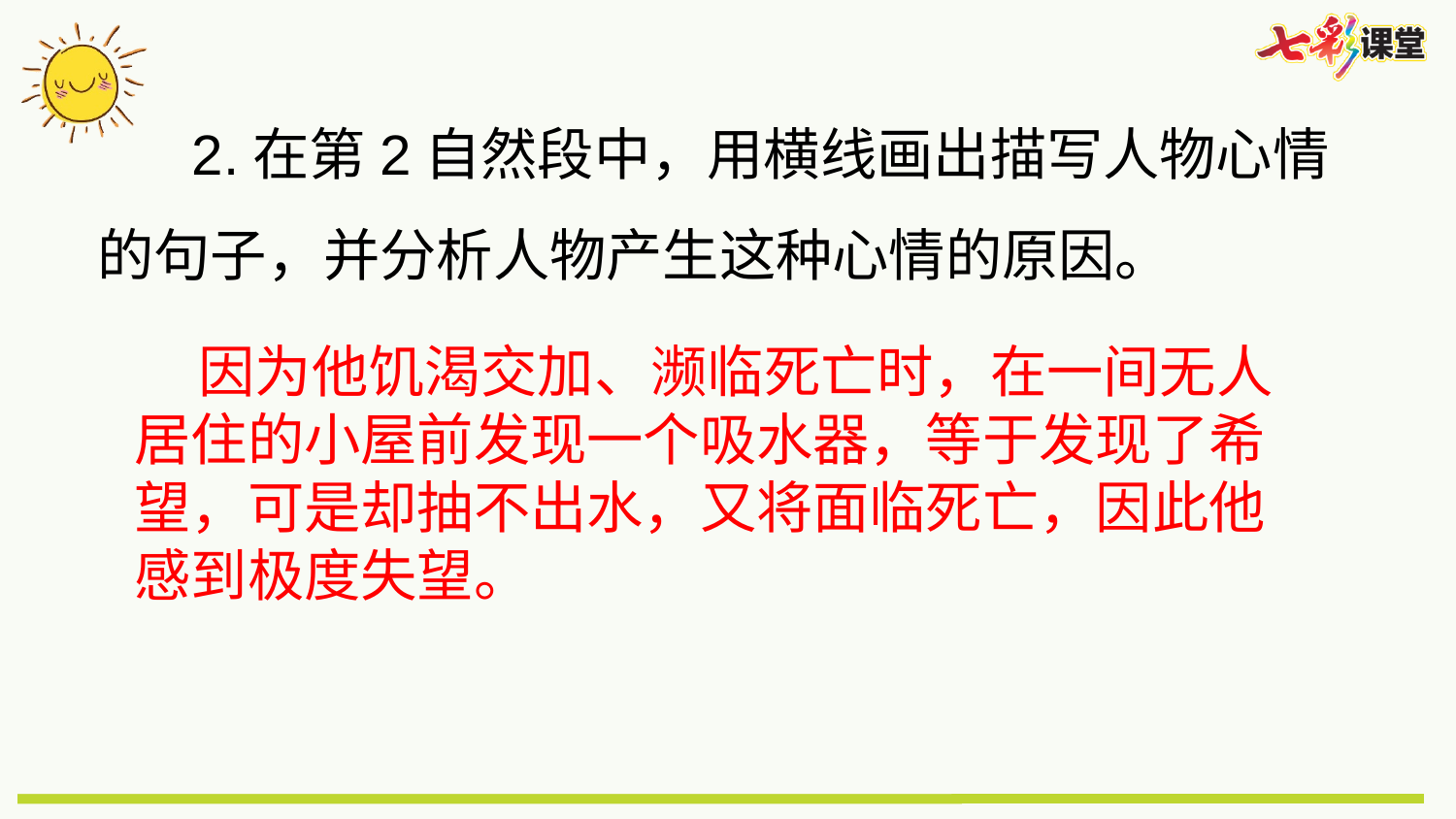

2.在第2自然段中，用横线画出描写人物心情的句子，并分析人物产生这种心情的原因。
    因为他饥渴交加、濒临死亡时，在一间无人居住的小屋前发现一个吸水器，等于发现了希望，可是却抽不出水，又将面临死亡，因此他感到极度失望。